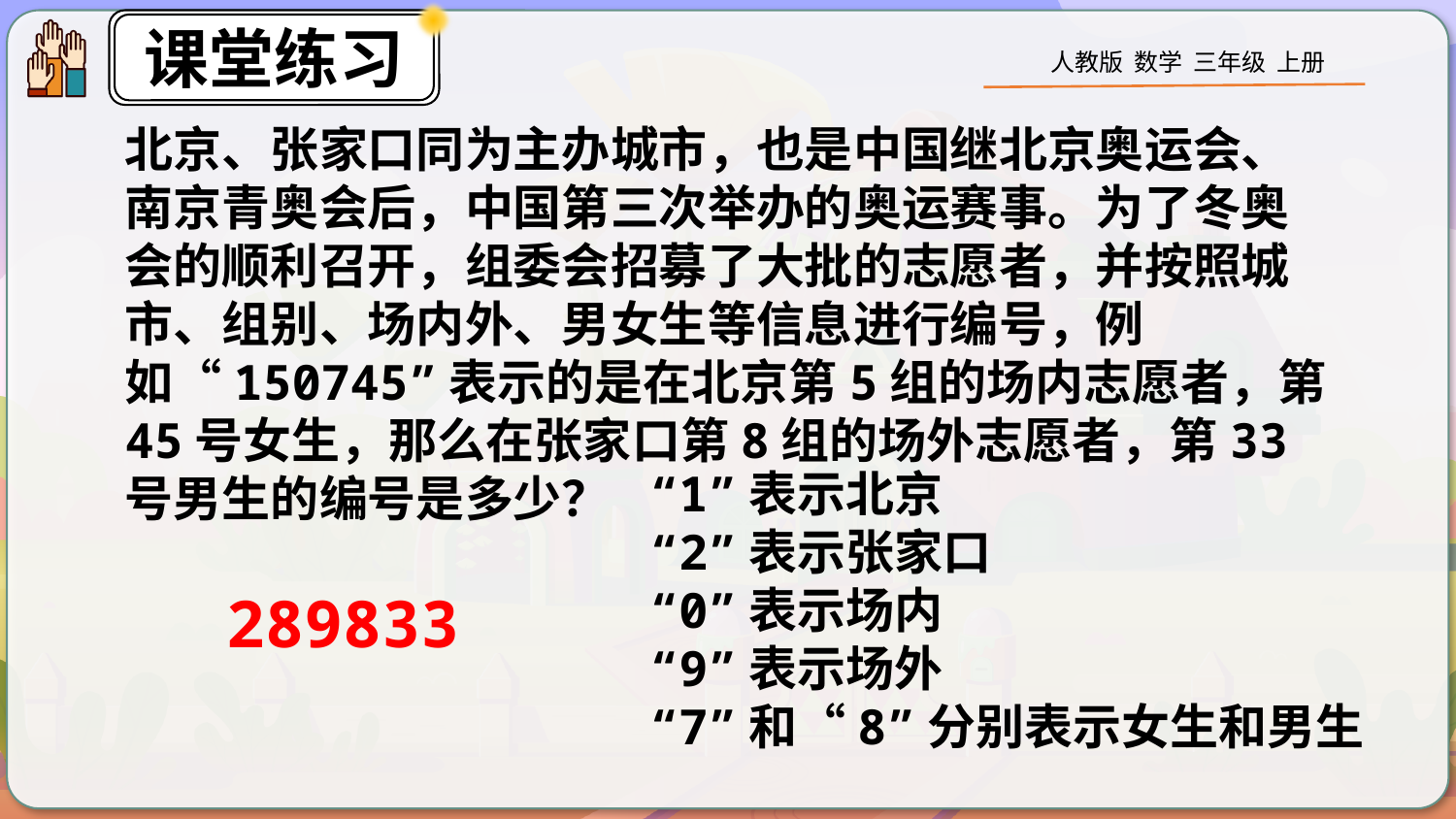

北京、张家口同为主办城市，也是中国继北京奥运会、南京青奥会后，中国第三次举办的奥运赛事。为了冬奥会的顺利召开，组委会招募了大批的志愿者，并按照城市、组别、场内外、男女生等信息进行编号，例如“150745”表示的是在北京第5组的场内志愿者，第45号女生，那么在张家口第8组的场外志愿者，第33号男生的编号是多少？
“1”表示北京
“2”表示张家口
“0”表示场内
“9”表示场外
“7”和“8”分别表示女生和男生
289833